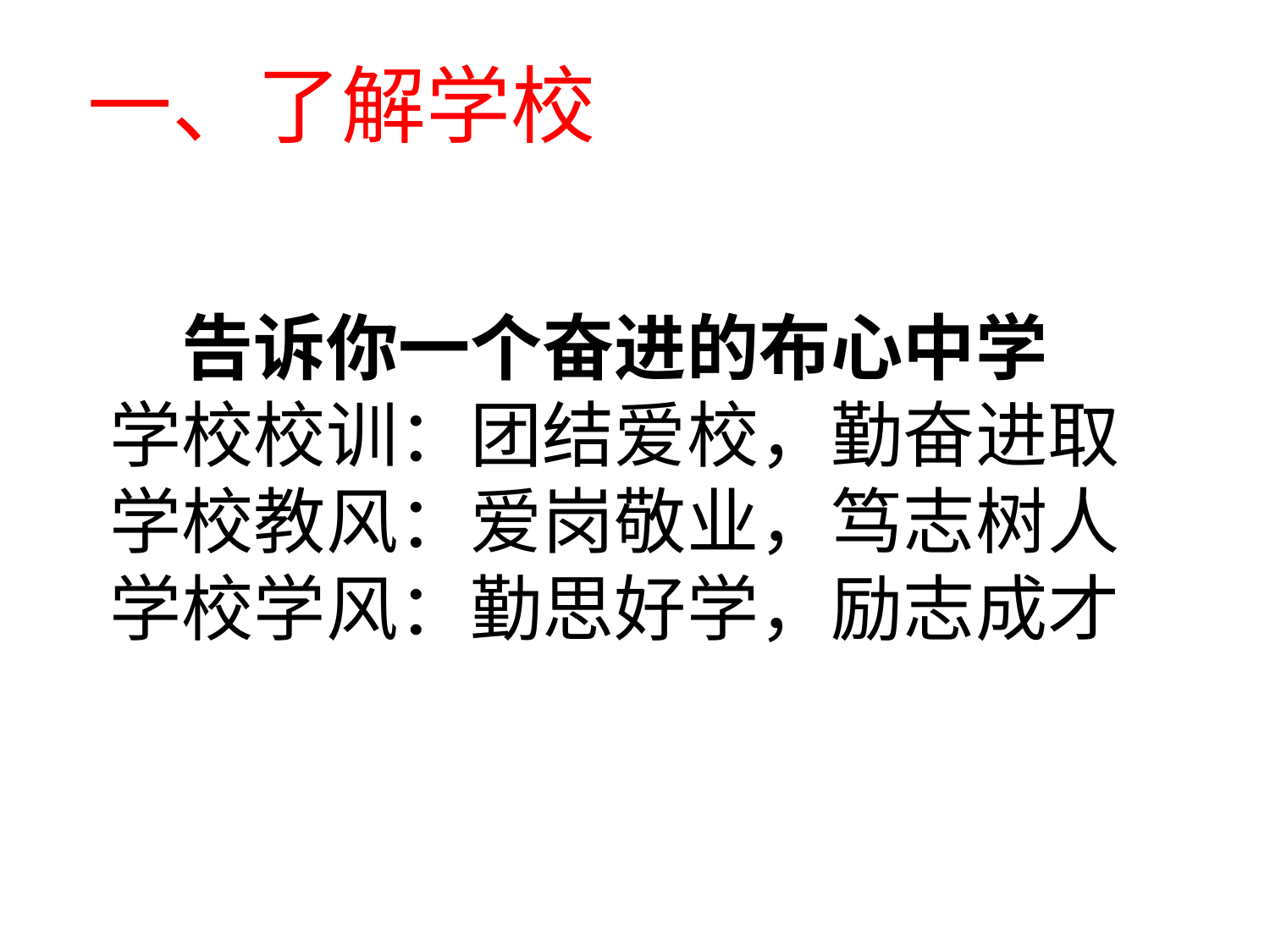

一、了解学校
# 告诉你一个奋进的布心中学 学校校训：团结爱校，勤奋进取 学校教风：爱岗敬业，笃志树人 学校学风：勤思好学，励志成才